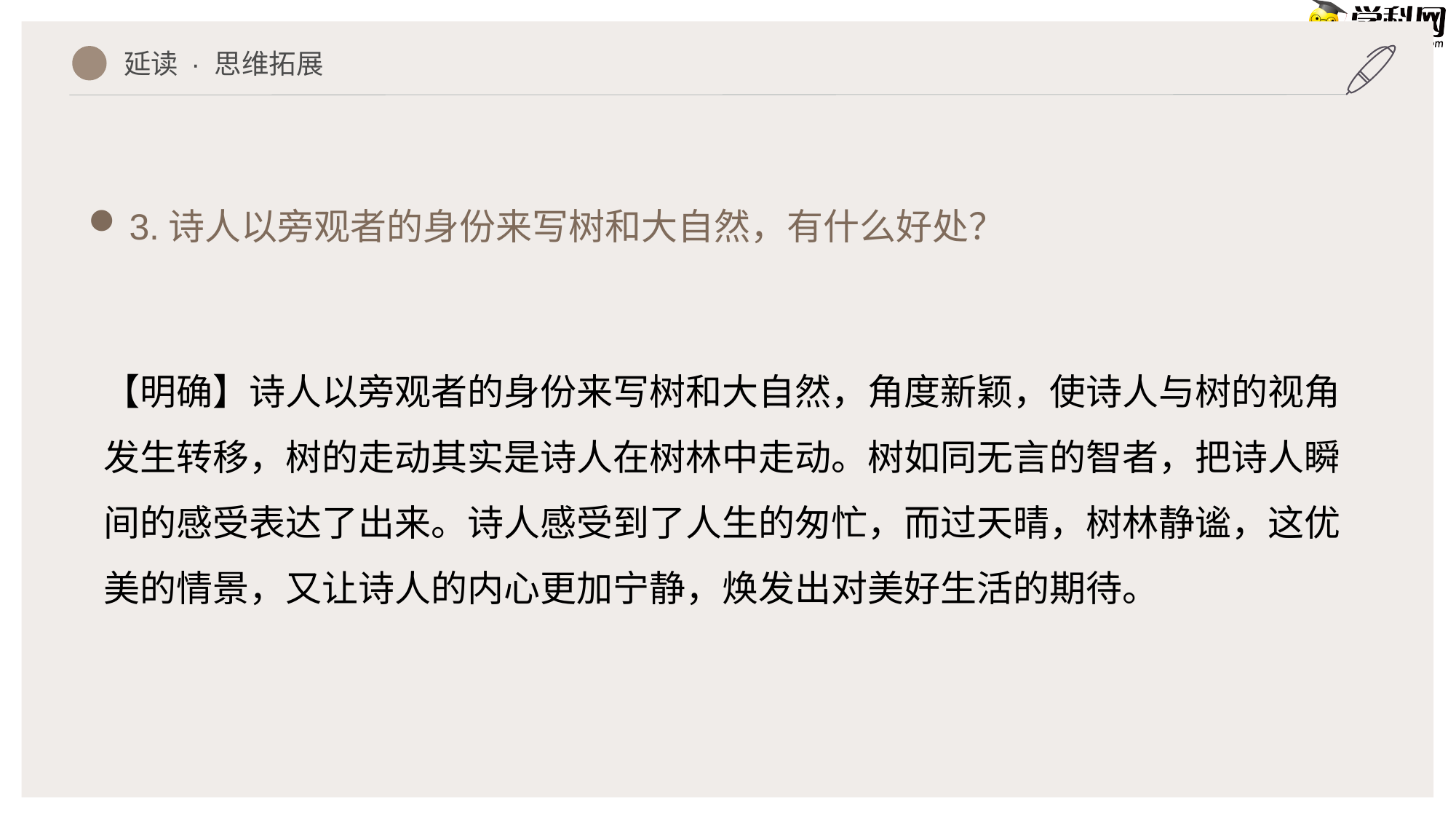

3.诗人以旁观者的身份来写树和大自然，有什么好处？
延读 · 思维拓展

【明确】诗人以旁观者的身份来写树和大自然，角度新颖，使诗人与树的视角发生转移，树的走动其实是诗人在树林中走动。树如同无言的智者，把诗人瞬间的感受表达了出来。诗人感受到了人生的匆忙，而过天晴，树林静谧，这优美的情景，又让诗人的内心更加宁静，焕发出对美好生活的期待。